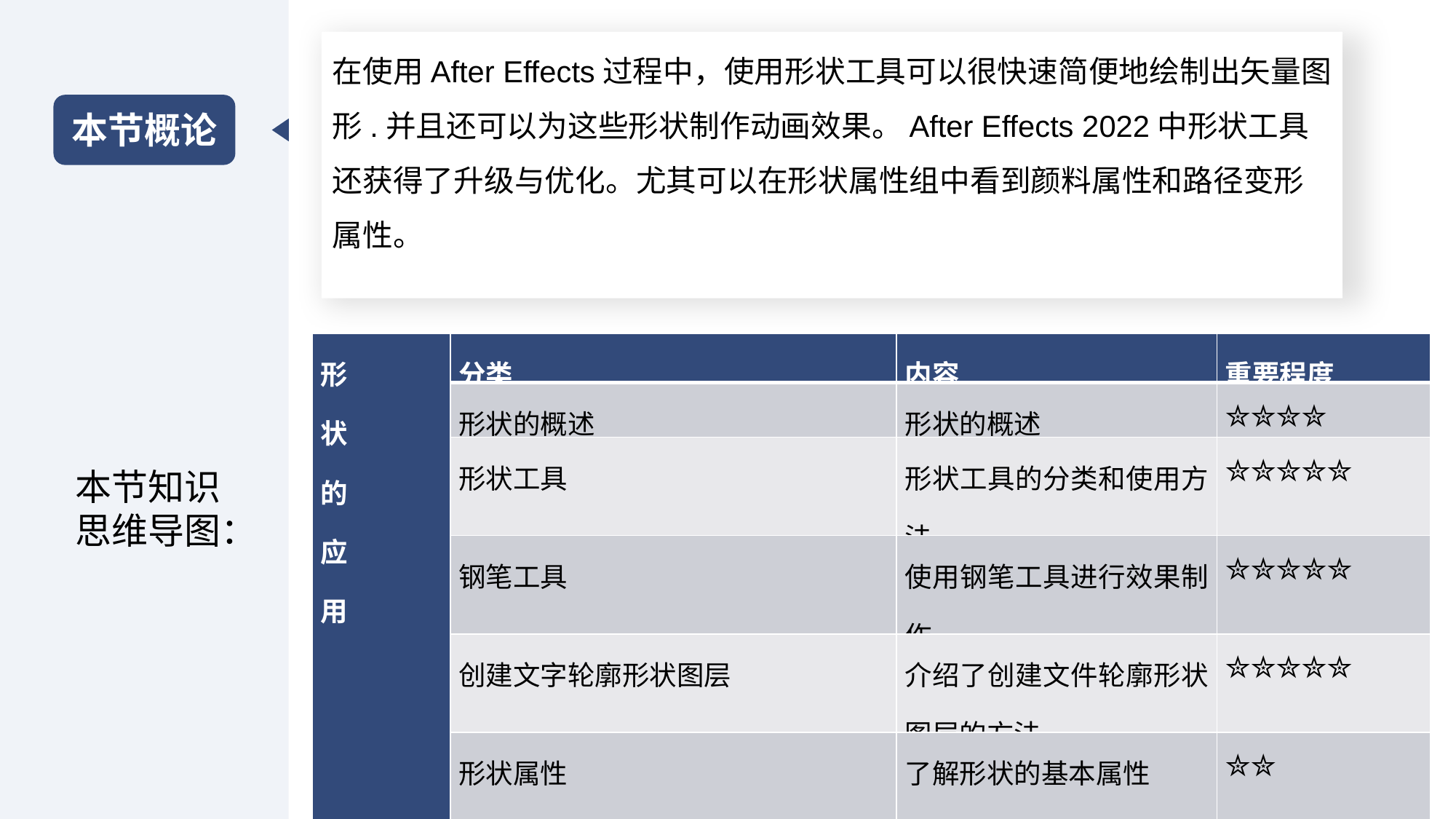

在使用After Effects过程中，使用形状工具可以很快速简便地绘制出矢量图形.并且还可以为这些形状制作动画效果。After Effects 2022中形状工具还获得了升级与优化。尤其可以在形状属性组中看到颜料属性和路径变形属性。

本节概论

| 形 状 的 应 用 | 分类 | 内容 | 重要程度 |
| --- | --- | --- | --- |
|  | 形状的概述 | 形状的概述 | ✮✮✮✮ |
|  | 形状工具 | 形状工具的分类和使用方法 | ✮✮✮✮✮ |
|  | 钢笔工具 | 使用钢笔工具进行效果制作 | ✮✮✮✮✮ |
|  | 创建文字轮廓形状图层 | 介绍了创建文件轮廓形状图层的方法 | ✮✮✮✮✮ |
|  | 形状属性 | 了解形状的基本属性 | ✮✮ |
本节知识思维导图：